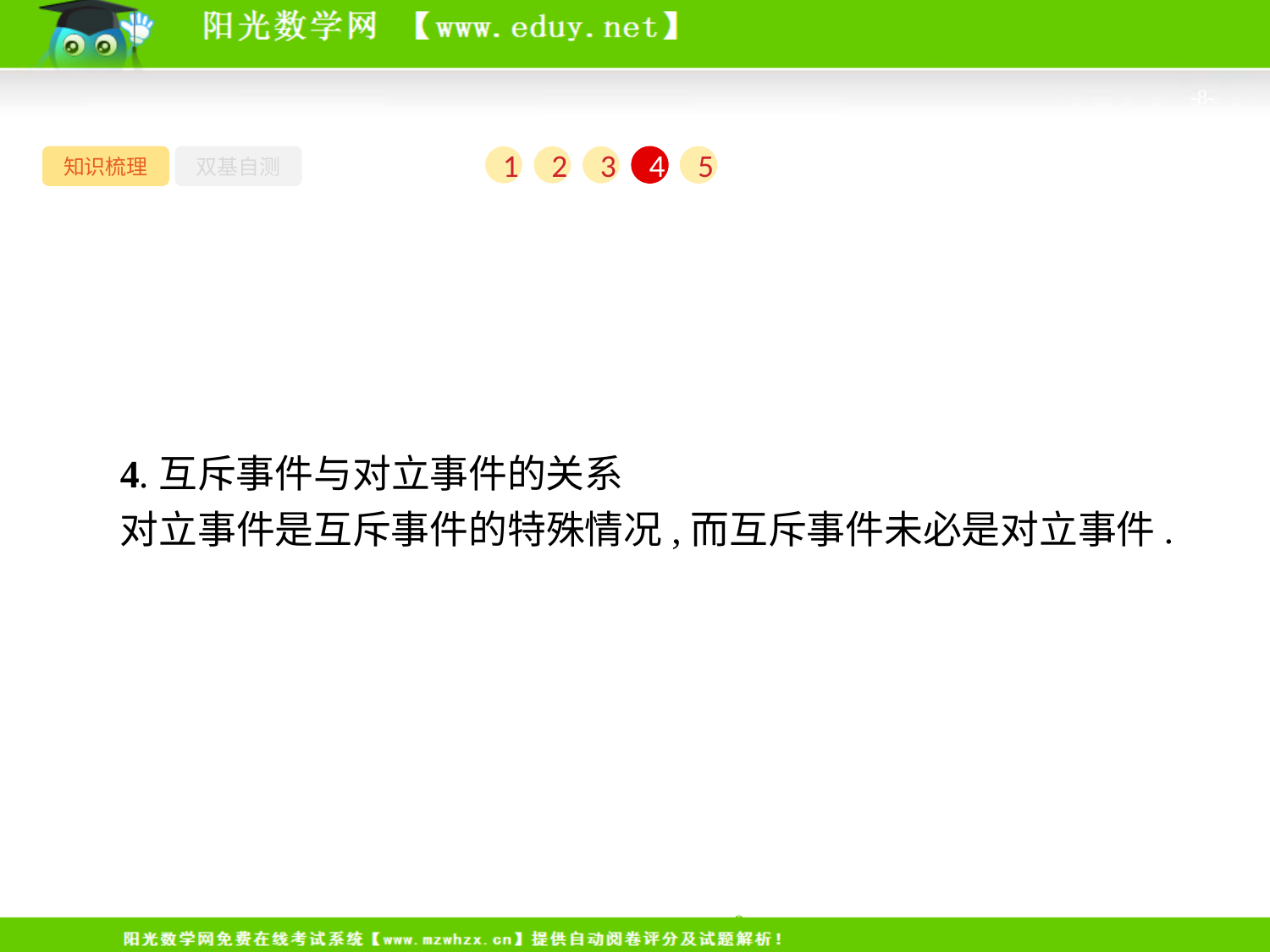

-8-
知识梳理
双基自测
1
2
3
4
5
4.互斥事件与对立事件的关系
对立事件是互斥事件的特殊情况,而互斥事件未必是对立事件.